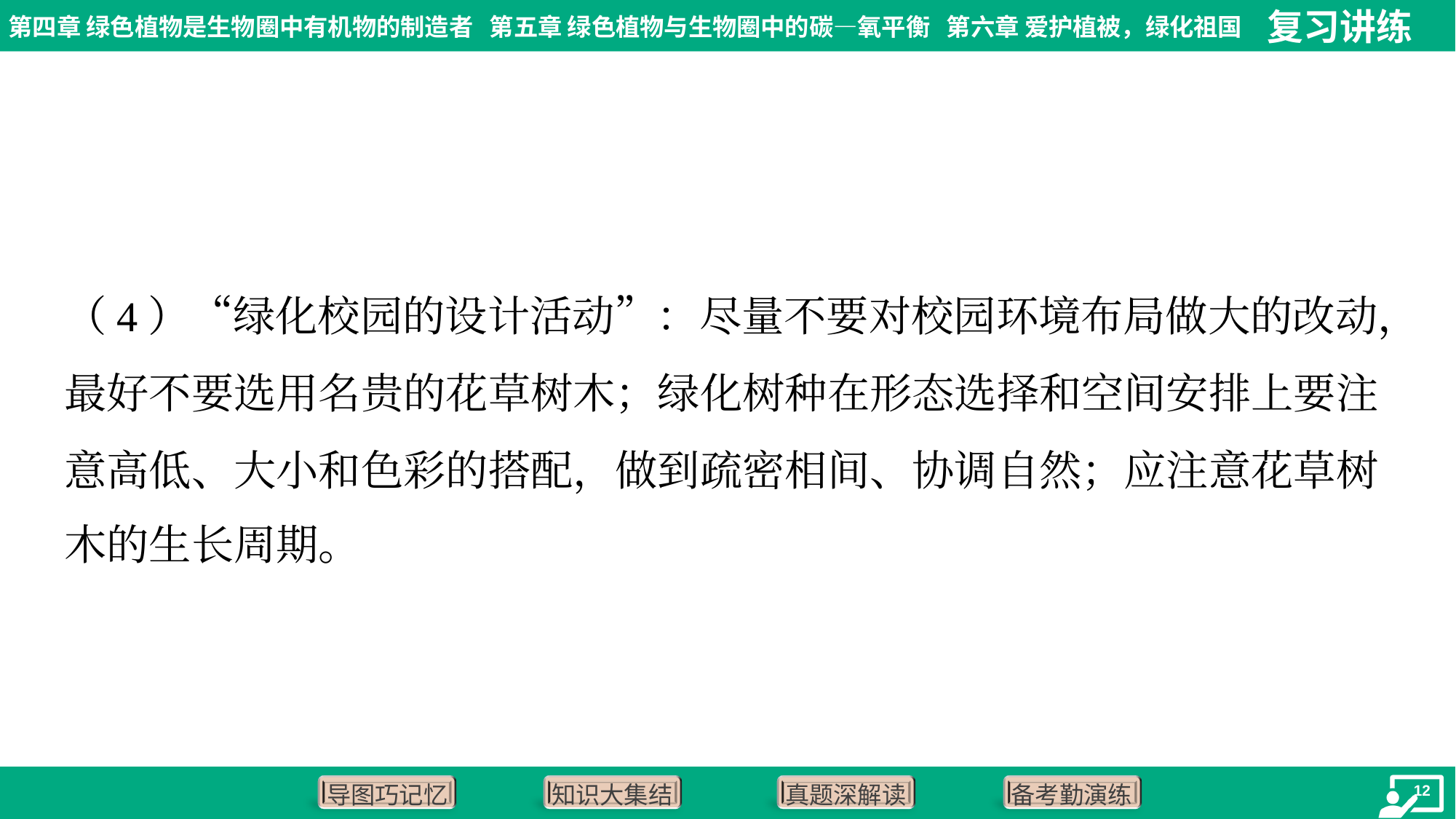

（4）“绿化校园的设计活动”：尽量不要对校园环境布局做大的改动，
最好不要选用名贵的花草树木；绿化树种在形态选择和空间安排上要注
意高低、大小和色彩的搭配，做到疏密相间、协调自然；应注意花草树
木的生长周期。